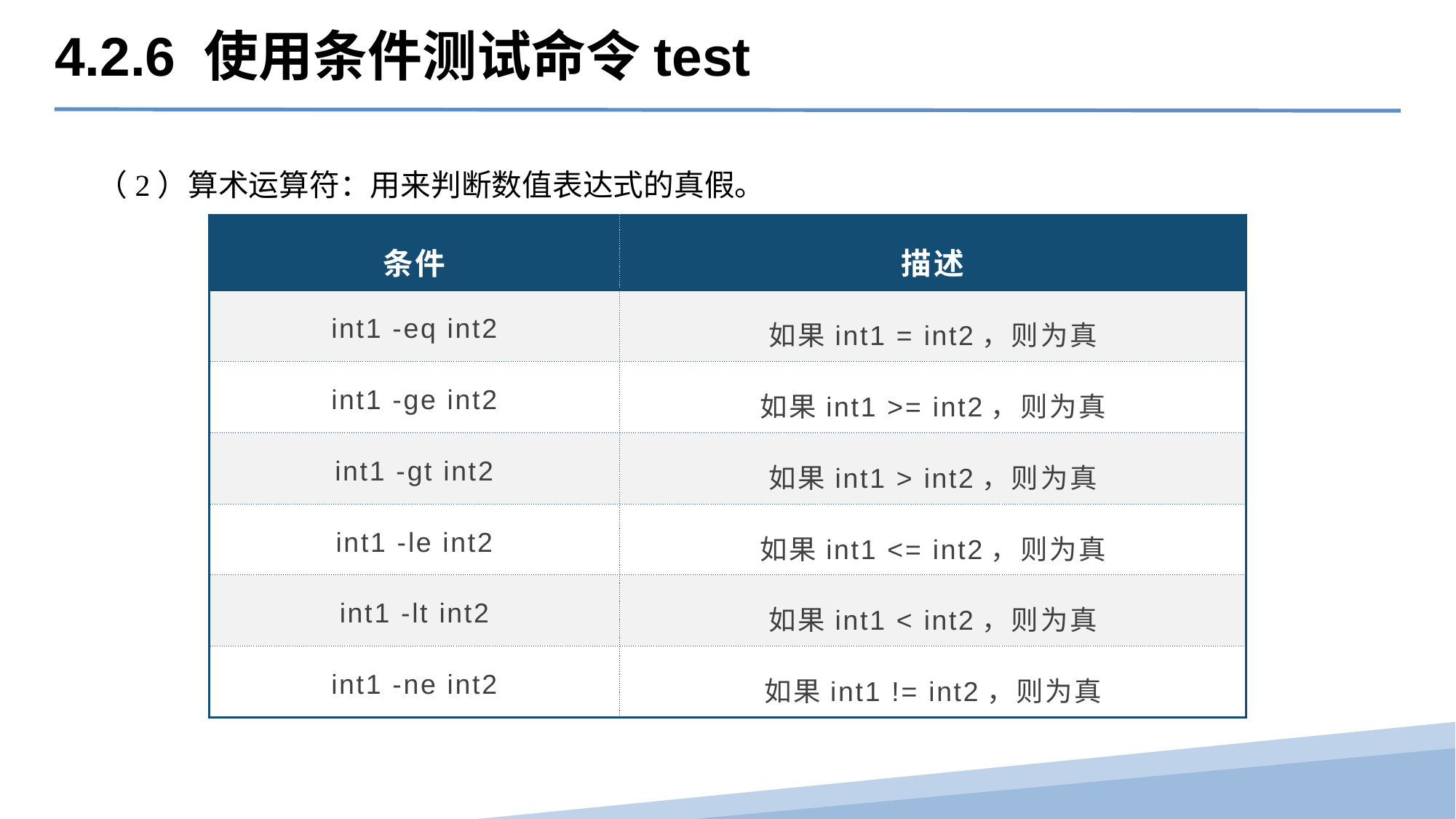

4.2.6 使用条件测试命令test
（2）算术运算符：用来判断数值表达式的真假。

| 条件 | 描述 |
| --- | --- |
| int1 -eq int2 | 如果int1 = int2，则为真 |
| int1 -ge int2 | 如果int1 >= int2，则为真 |
| int1 -gt int2 | 如果int1 > int2，则为真 |
| int1 -le int2 | 如果int1 <= int2，则为真 |
| int1 -lt int2 | 如果int1 < int2，则为真 |
| int1 -ne int2 | 如果int1 != int2，则为真 |